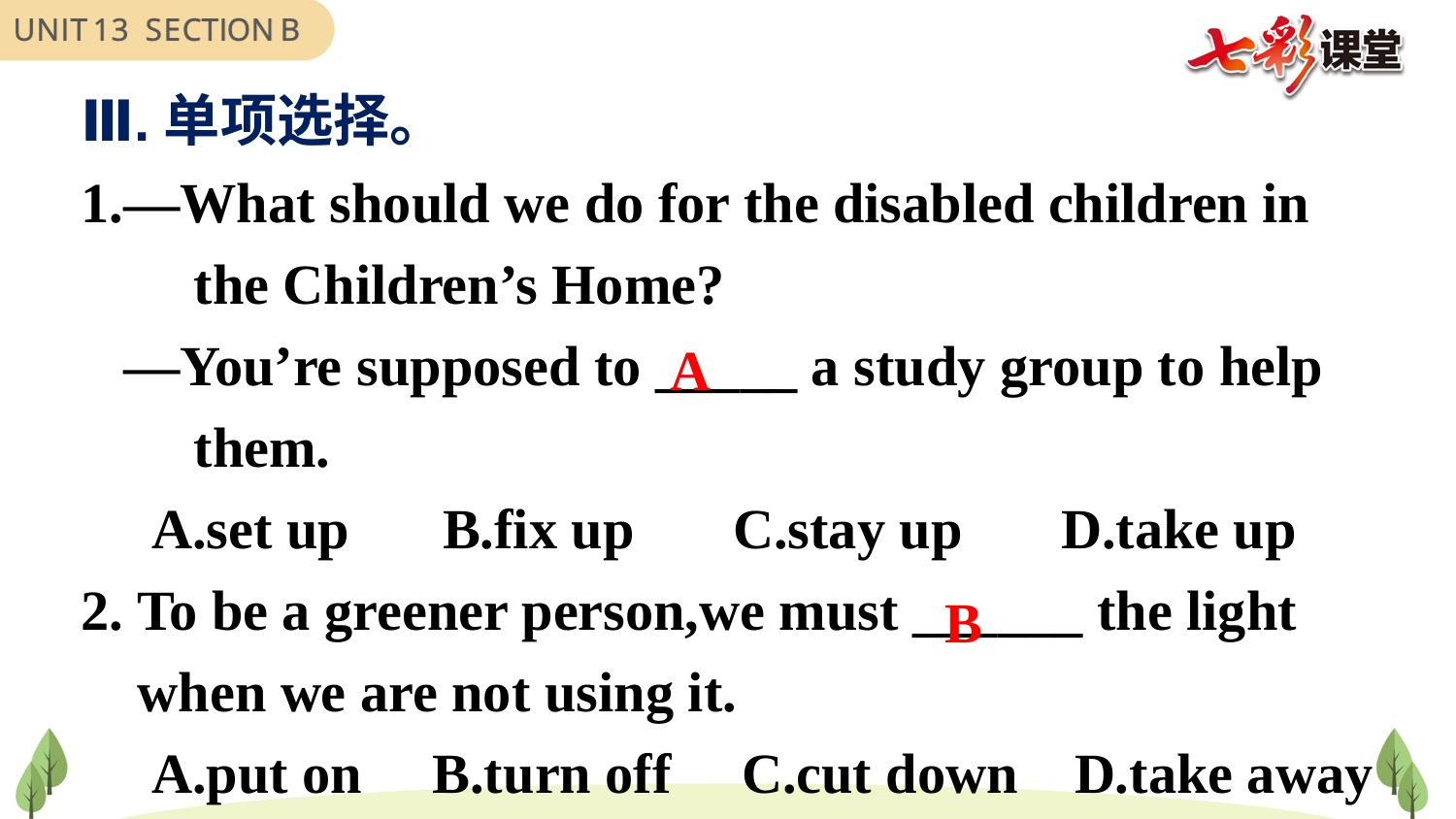

Ⅲ.单项选择。
1.—What should we do for the disabled children in
        the Children’s Home?
   —You’re supposed to _____ a study group to help
        them.
     A.set up	     B.fix up       C.stay up       D.take up
2. To be a greener person,we must ______ the light
    when we are not using it.
     A.put on     B.turn off     C.cut down    D.take away
A
B